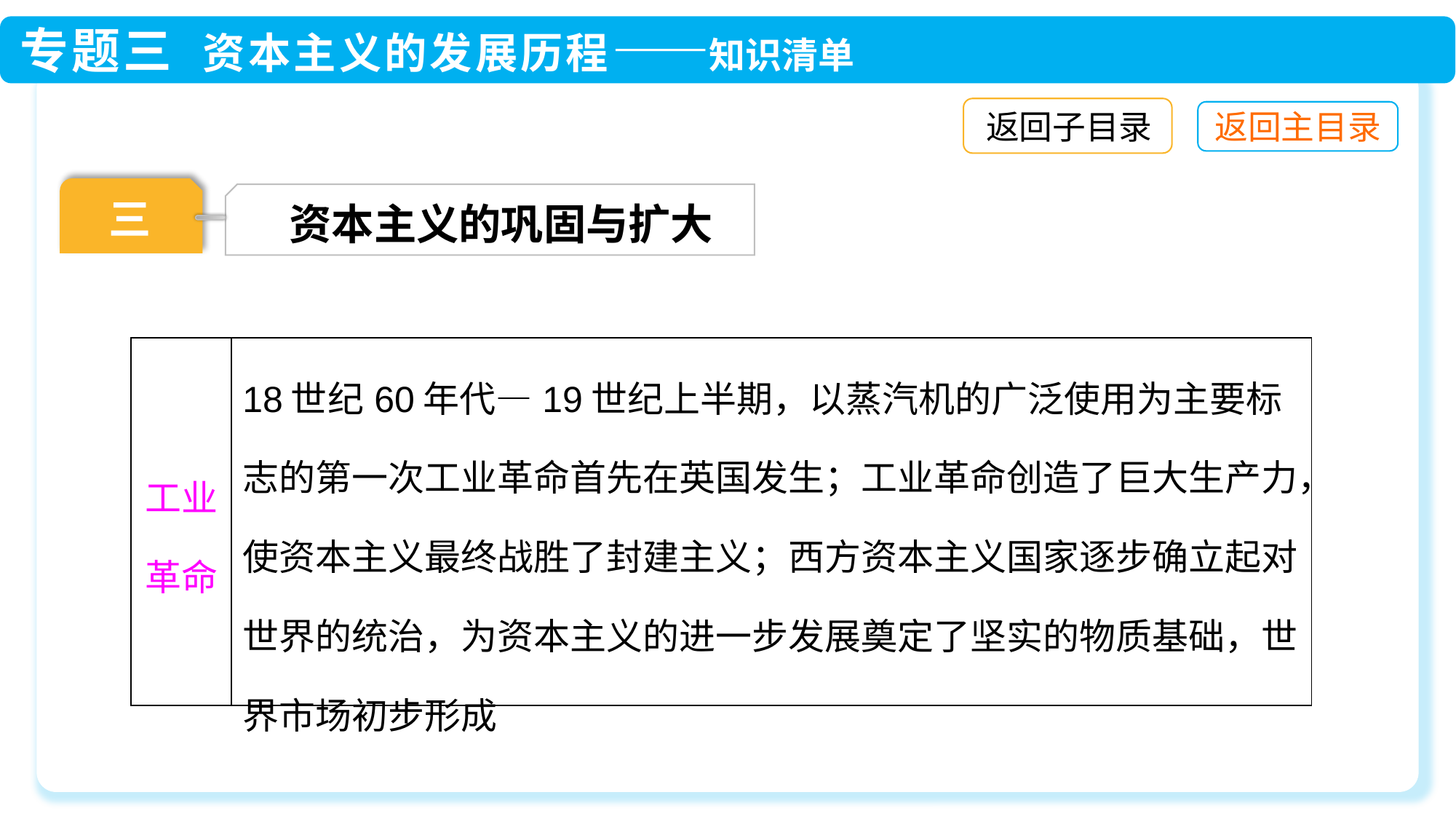

返回子目录
三
资本主义的巩固与扩大

| 工业革命 | 18世纪60年代—19世纪上半期，以蒸汽机的广泛使用为主要标志的第一次工业革命首先在英国发生；工业革命创造了巨大生产力，使资本主义最终战胜了封建主义；西方资本主义国家逐步确立起对世界的统治，为资本主义的进一步发展奠定了坚实的物质基础，世界市场初步形成 |
| --- | --- |